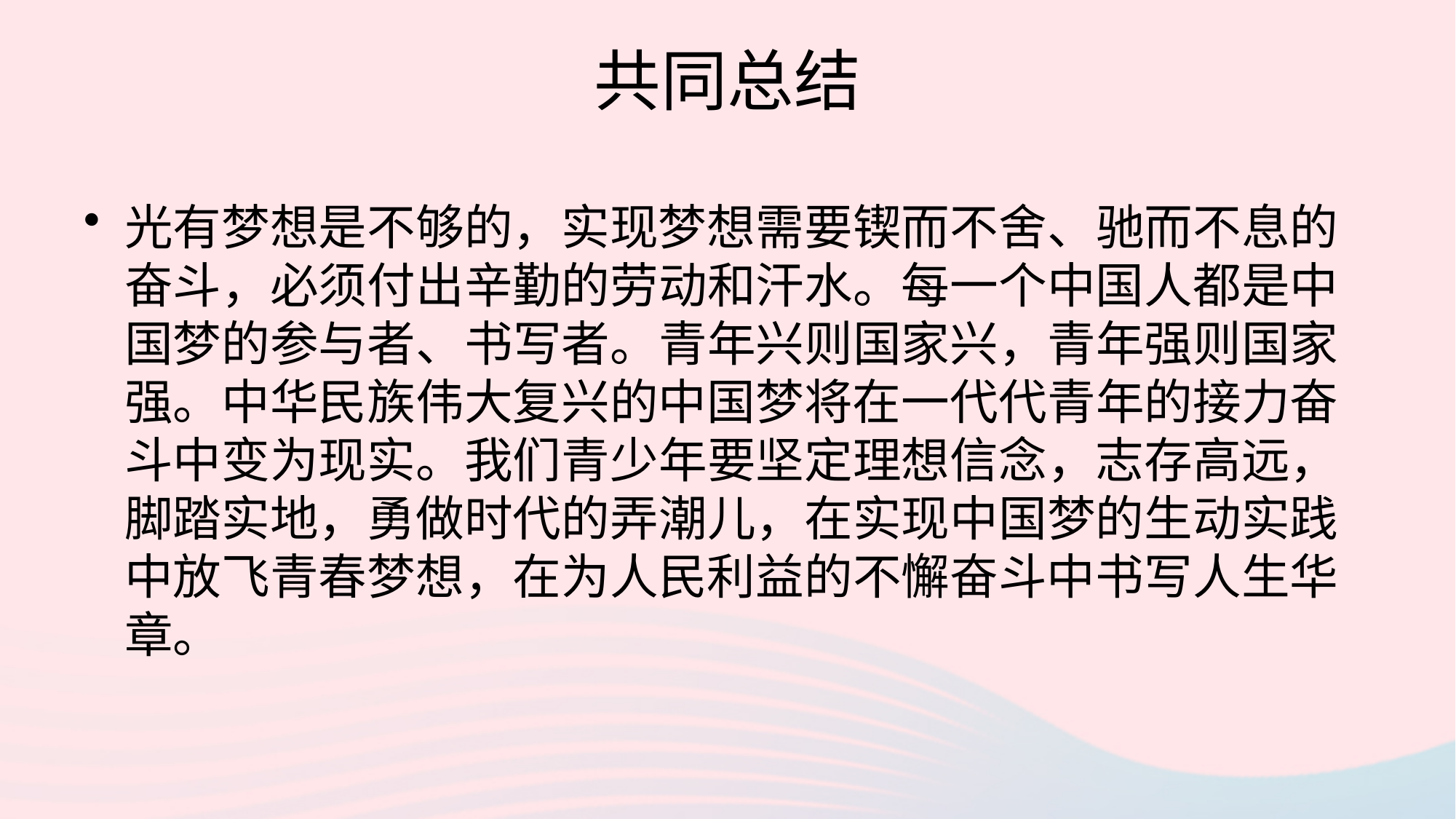

# 共同总结
光有梦想是不够的，实现梦想需要锲而不舍、驰而不息的奋斗，必须付出辛勤的劳动和汗水。每一个中国人都是中国梦的参与者、书写者。青年兴则国家兴，青年强则国家强。中华民族伟大复兴的中国梦将在一代代青年的接力奋斗中变为现实。我们青少年要坚定理想信念，志存高远，脚踏实地，勇做时代的弄潮儿，在实现中国梦的生动实践中放飞青春梦想，在为人民利益的不懈奋斗中书写人生华章。